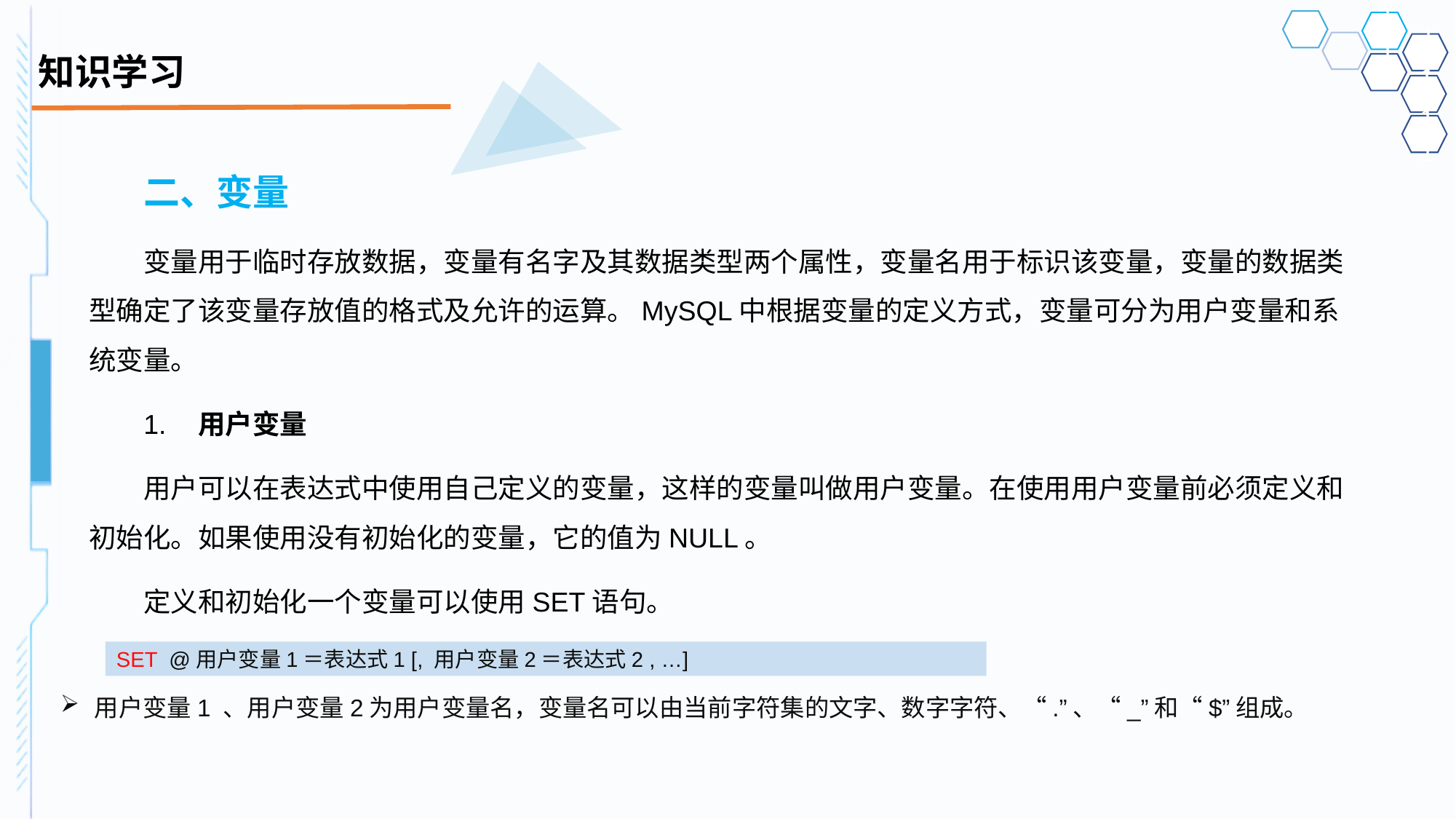

# 知识学习

二、变量
变量用于临时存放数据，变量有名字及其数据类型两个属性，变量名用于标识该变量，变量的数据类型确定了该变量存放值的格式及允许的运算。MySQL中根据变量的定义方式，变量可分为用户变量和系统变量。
1.	用户变量
用户可以在表达式中使用自己定义的变量，这样的变量叫做用户变量。在使用用户变量前必须定义和初始化。如果使用没有初始化的变量，它的值为NULL。
定义和初始化一个变量可以使用SET语句。

SET  @用户变量1＝表达式1 [, 用户变量2＝表达式2 , …]
用户变量1 、用户变量2为用户变量名，变量名可以由当前字符集的文字、数字字符、“.”、“_”和“$”组成。